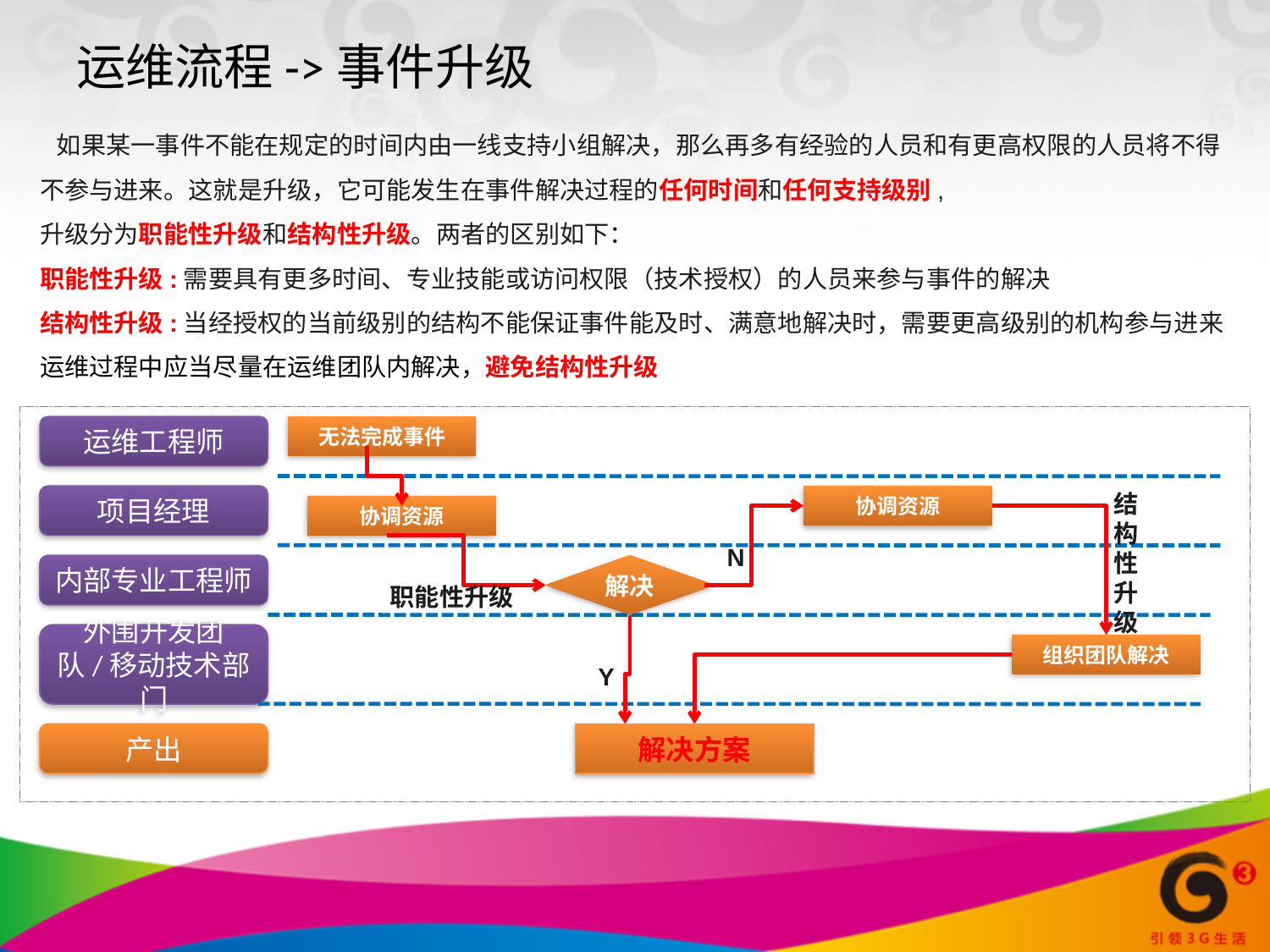

运维流程->事件升级
  如果某一事件不能在规定的时间内由一线支持小组解决，那么再多有经验的人员和有更高权限的人员将不得不参与进来。这就是升级，它可能发生在事件解决过程的任何时间和任何支持级别,
升级分为职能性升级和结构性升级。两者的区别如下：
职能性升级:需要具有更多时间、专业技能或访问权限（技术授权）的人员来参与事件的解决
结构性升级:当经授权的当前级别的结构不能保证事件能及时、满意地解决时，需要更高级别的机构参与进来
运维过程中应当尽量在运维团队内解决，避免结构性升级

运维工程师
无法完成事件
结构性升级
项目经理
协调资源
协调资源
N
内部专业工程师
解决
职能性升级
外围开发团队/移动技术部门
组织团队解决
Y
产出
解决方案